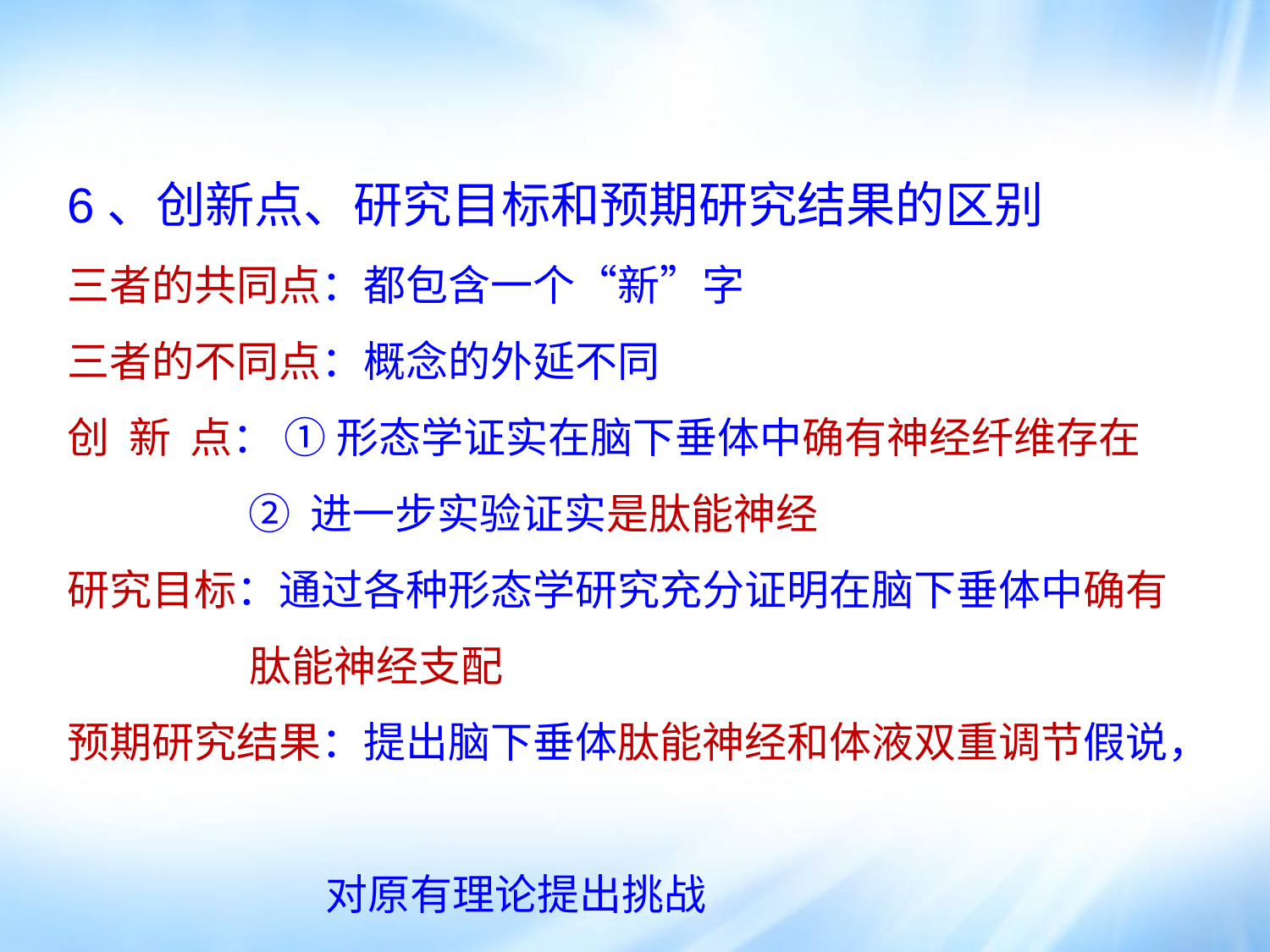

6、创新点、研究目标和预期研究结果的区别
三者的共同点：都包含一个“新”字
三者的不同点：概念的外延不同
创  新  点： ① 形态学证实在脑下垂体中确有神经纤维存在
                   ② 进一步实验证实是肽能神经
研究目标：通过各种形态学研究充分证明在脑下垂体中确有
                  肽能神经支配
预期研究结果：提出脑下垂体肽能神经和体液双重调节假说，
                          对原有理论提出挑战